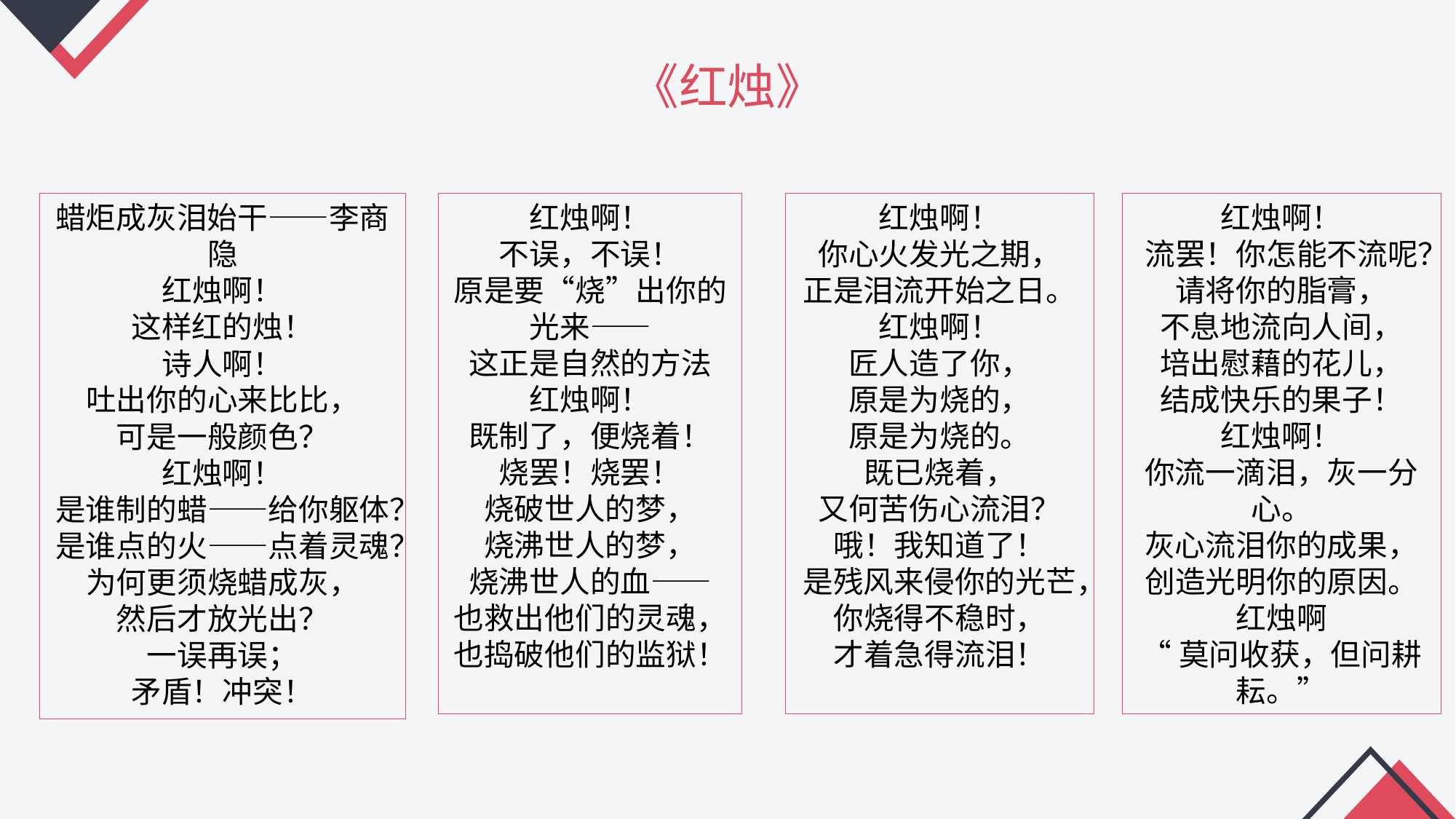

# 《红烛》
蜡炬成灰泪始干——李商隐
红烛啊！
这样红的烛！
诗人啊！
吐出你的心来比比，
可是一般颜色？
红烛啊！
是谁制的蜡——给你躯体？
是谁点的火——点着灵魂？
为何更须烧蜡成灰，
然后才放光出？
一误再误；
矛盾！冲突！
红烛啊！
不误，不误！
原是要“烧”出你的光来——
这正是自然的方法
红烛啊！
既制了，便烧着！
烧罢！烧罢！
烧破世人的梦，
烧沸世人的梦，
烧沸世人的血——
也救出他们的灵魂，
也捣破他们的监狱！

红烛啊！
你心火发光之期，
正是泪流开始之日。
红烛啊！
匠人造了你，
原是为烧的，
原是为烧的。
既已烧着，
又何苦伤心流泪？
哦！我知道了！
是残风来侵你的光芒，
你烧得不稳时，
才着急得流泪！

红烛啊！
流罢！你怎能不流呢？
请将你的脂膏，
不息地流向人间，
培出慰藉的花儿，
结成快乐的果子！
红烛啊！
你流一滴泪，灰一分心。
灰心流泪你的成果，
创造光明你的原因。
红烛啊
“莫问收获，但问耕耘。”